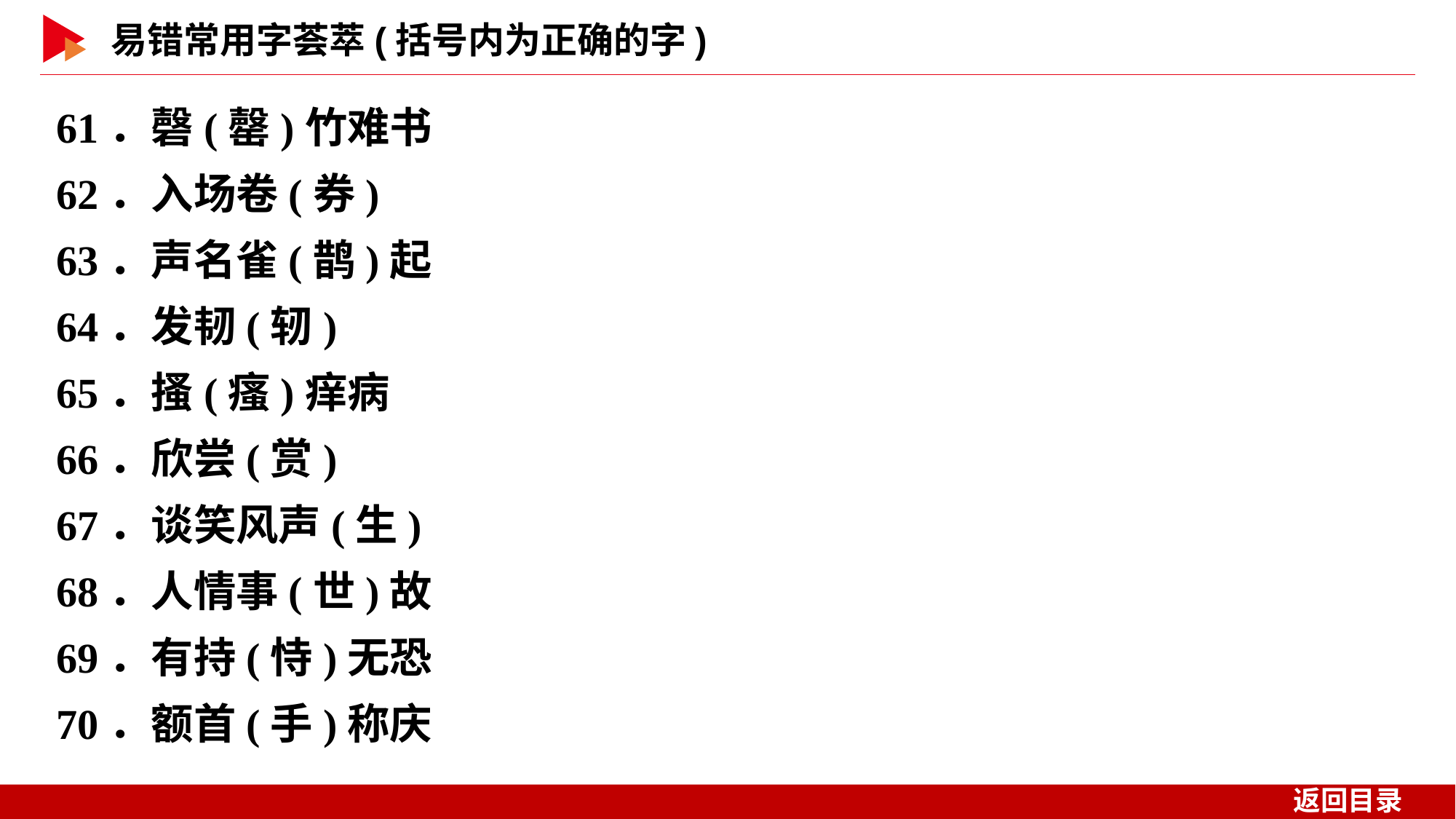

61．磬(罄)竹难书
62．入场卷(券)
63．声名雀(鹊)起
64．发韧(轫)
65．搔(瘙)痒病
66．欣尝(赏)
67．谈笑风声(生)
68．人情事(世)故
69．有持(恃)无恐
70．额首(手)称庆